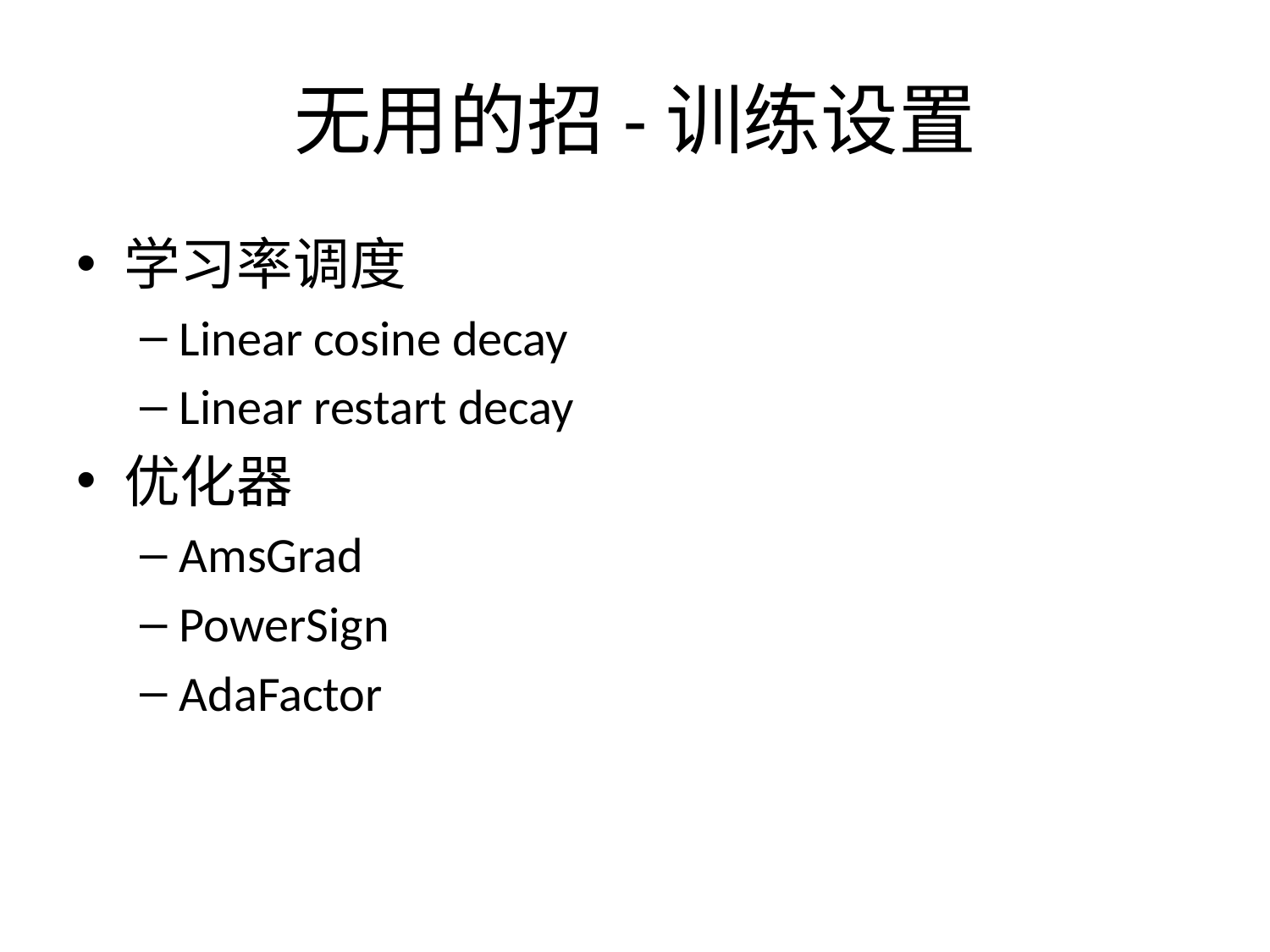

# 无用的招-训练设置
学习率调度
Linear cosine decay
Linear restart decay
优化器
AmsGrad
PowerSign
AdaFactor